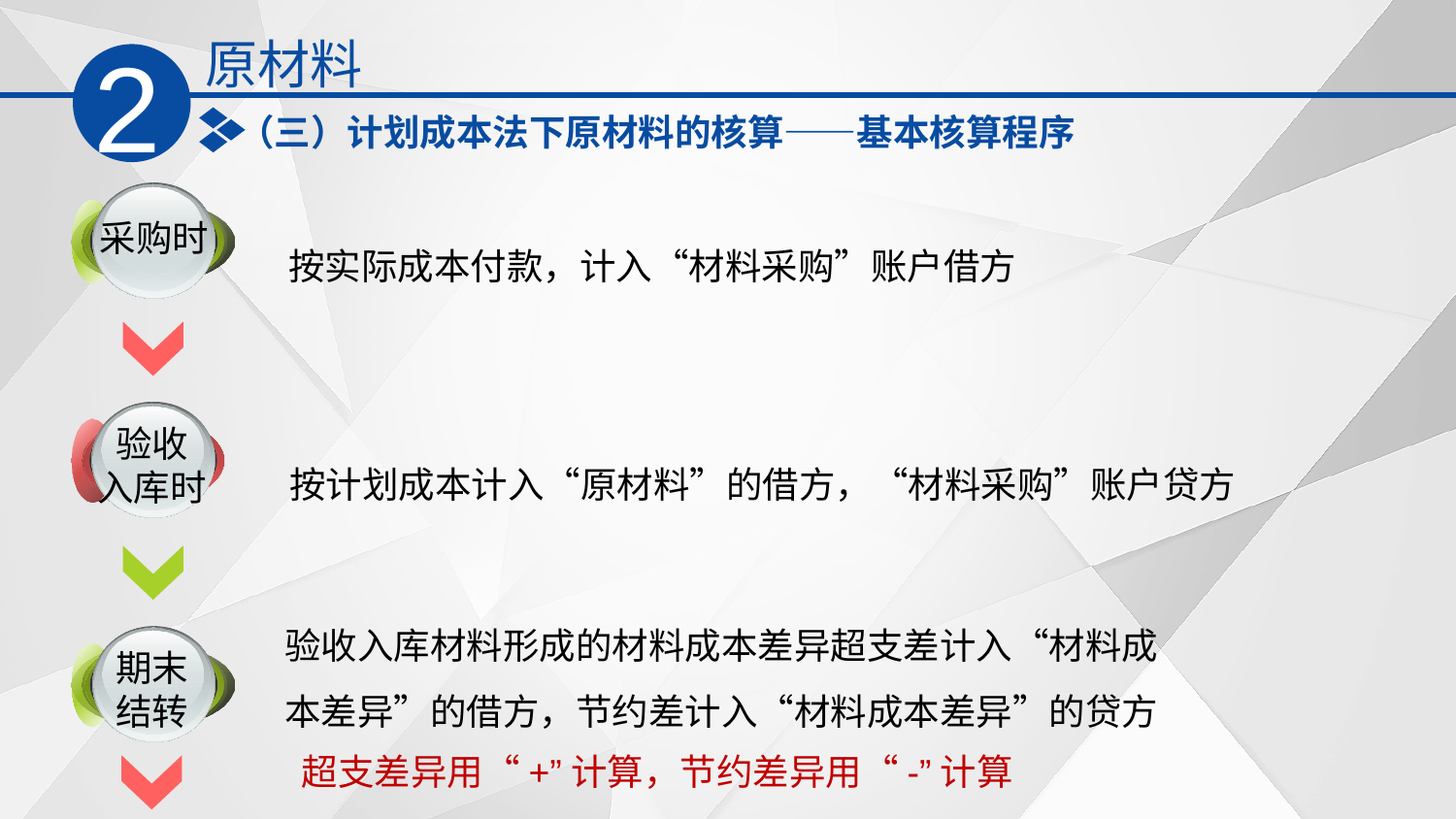

原材料
2

（三）计划成本法下原材料的核算——基本核算程序

采购时
按实际成本付款，计入‌‌“材料采购‌”账户借方

验收
入库时

按计划成本计入‌‌“原材料‌”的借方，‌‌“材料采购‌”账户贷方

验收入库材料形成的材料成本差异超支差计入‌‌“材料成本差异‌”的借方，节约差计入‌‌“材料成本差异‌”的贷方

期末
结转

超支差异用‌“+‌”计算，节约差异用‌“-‌”计算